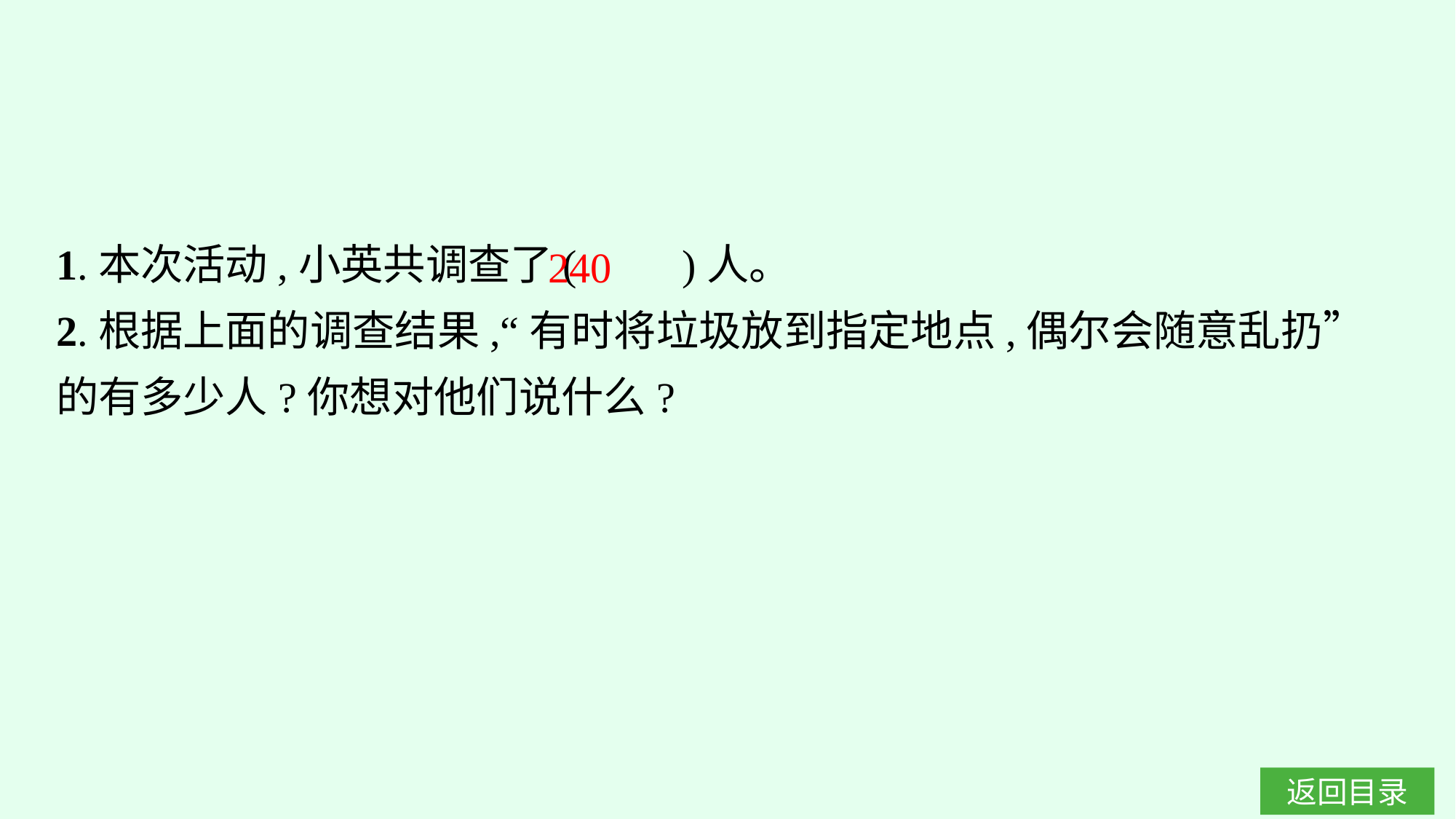

1.本次活动,小英共调查了(　　)人。
2.根据上面的调查结果,“有时将垃圾放到指定地点,偶尔会随意乱扔”的有多少人?你想对他们说什么?
240